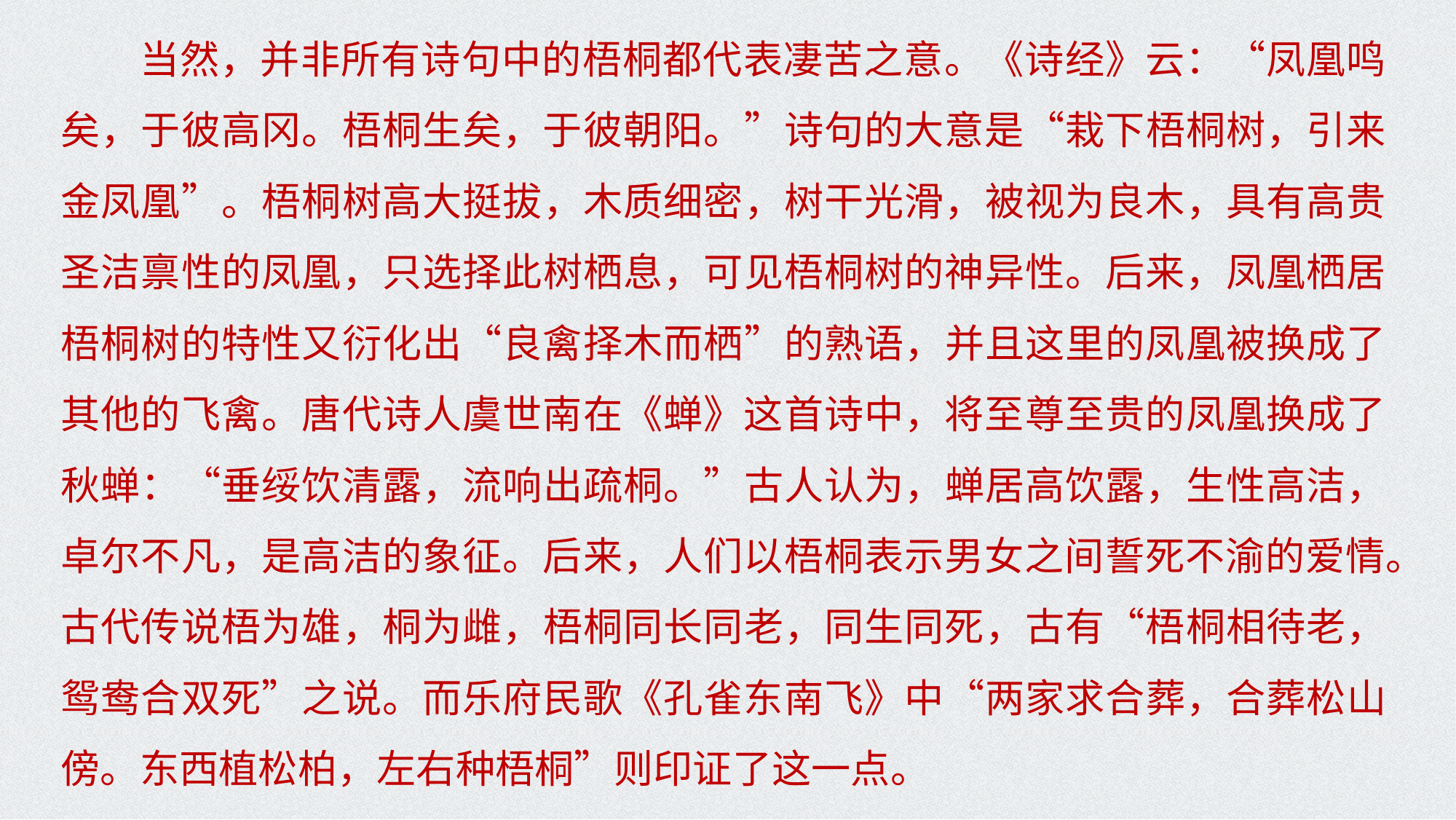

当然，并非所有诗句中的梧桐都代表凄苦之意。《诗经》云：“凤凰鸣矣，于彼高冈。梧桐生矣，于彼朝阳。”诗句的大意是“栽下梧桐树，引来金凤凰”。梧桐树高大挺拔，木质细密，树干光滑，被视为良木，具有高贵圣洁禀性的凤凰，只选择此树栖息，可见梧桐树的神异性。后来，凤凰栖居梧桐树的特性又衍化出“良禽择木而栖”的熟语，并且这里的凤凰被换成了其他的飞禽。唐代诗人虞世南在《蝉》这首诗中，将至尊至贵的凤凰换成了秋蝉：“垂绥饮清露，流响出疏桐。”古人认为，蝉居高饮露，生性高洁，卓尔不凡，是高洁的象征。后来，人们以梧桐表示男女之间誓死不渝的爱情。古代传说梧为雄，桐为雌，梧桐同长同老，同生同死，古有“梧桐相待老，鸳鸯合双死”之说。而乐府民歌《孔雀东南飞》中“两家求合葬，合葬松山傍。东西植松柏，左右种梧桐”则印证了这一点。